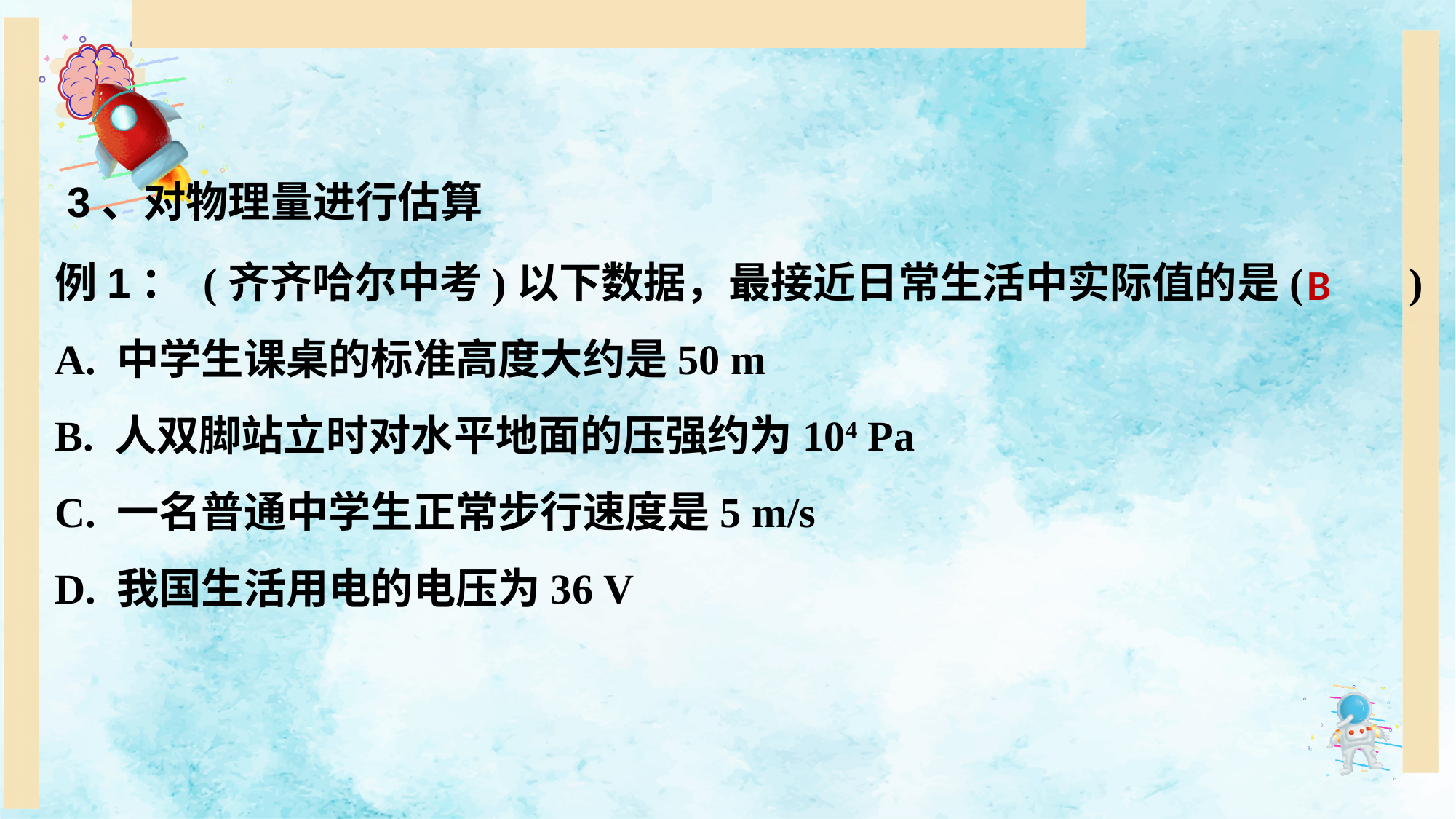

3、对物理量进行估算
例1： (齐齐哈尔中考)以下数据，最接近日常生活中实际值的是(　　)
A. 中学生课桌的标准高度大约是50 m
B. 人双脚站立时对水平地面的压强约为104 Pa
C. 一名普通中学生正常步行速度是5 m/s
D. 我国生活用电的电压为36 V
B